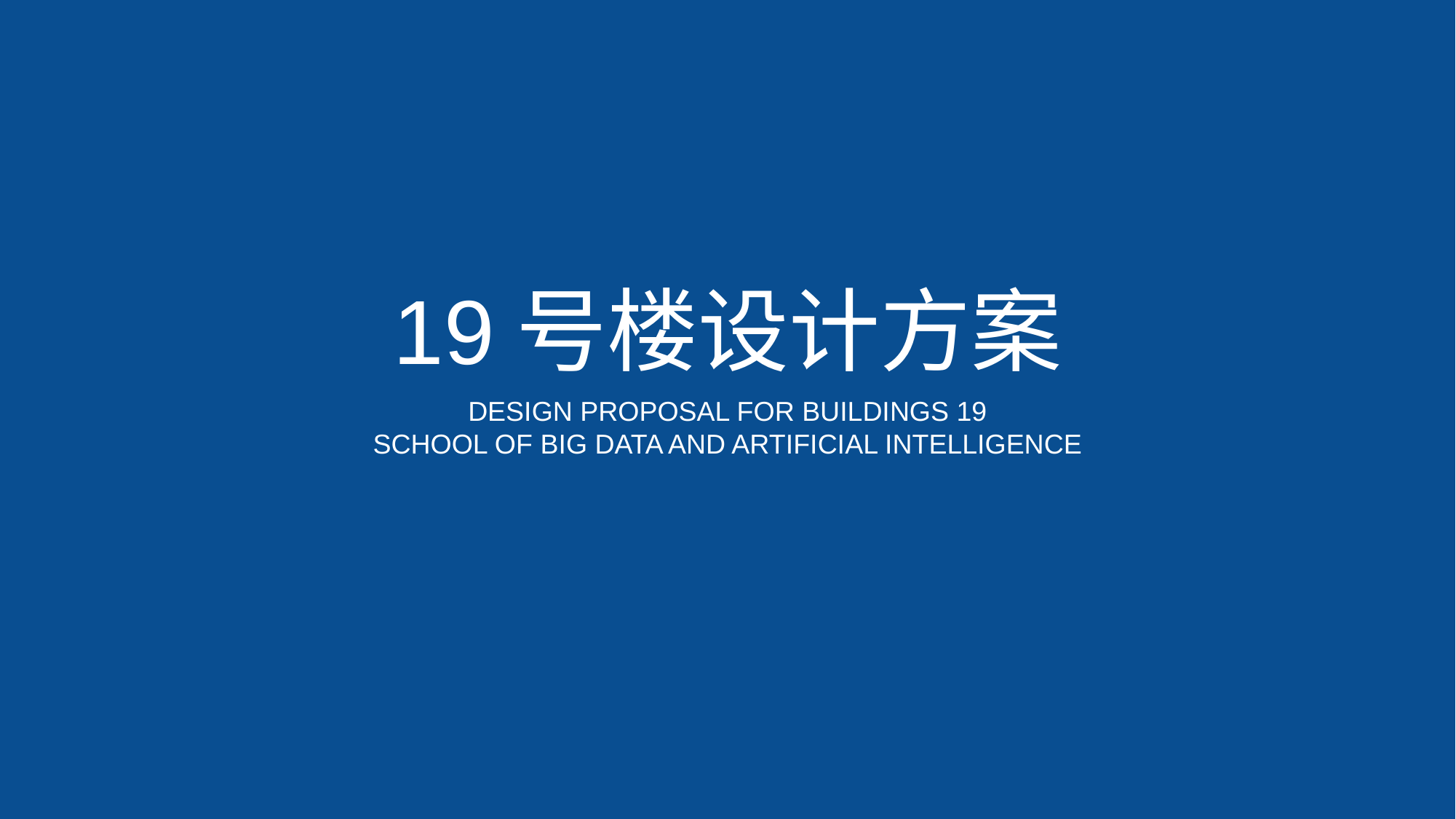

19号楼设计方案
Design Proposal for Buildings 19
School of Big Data and Artificial Intelligence